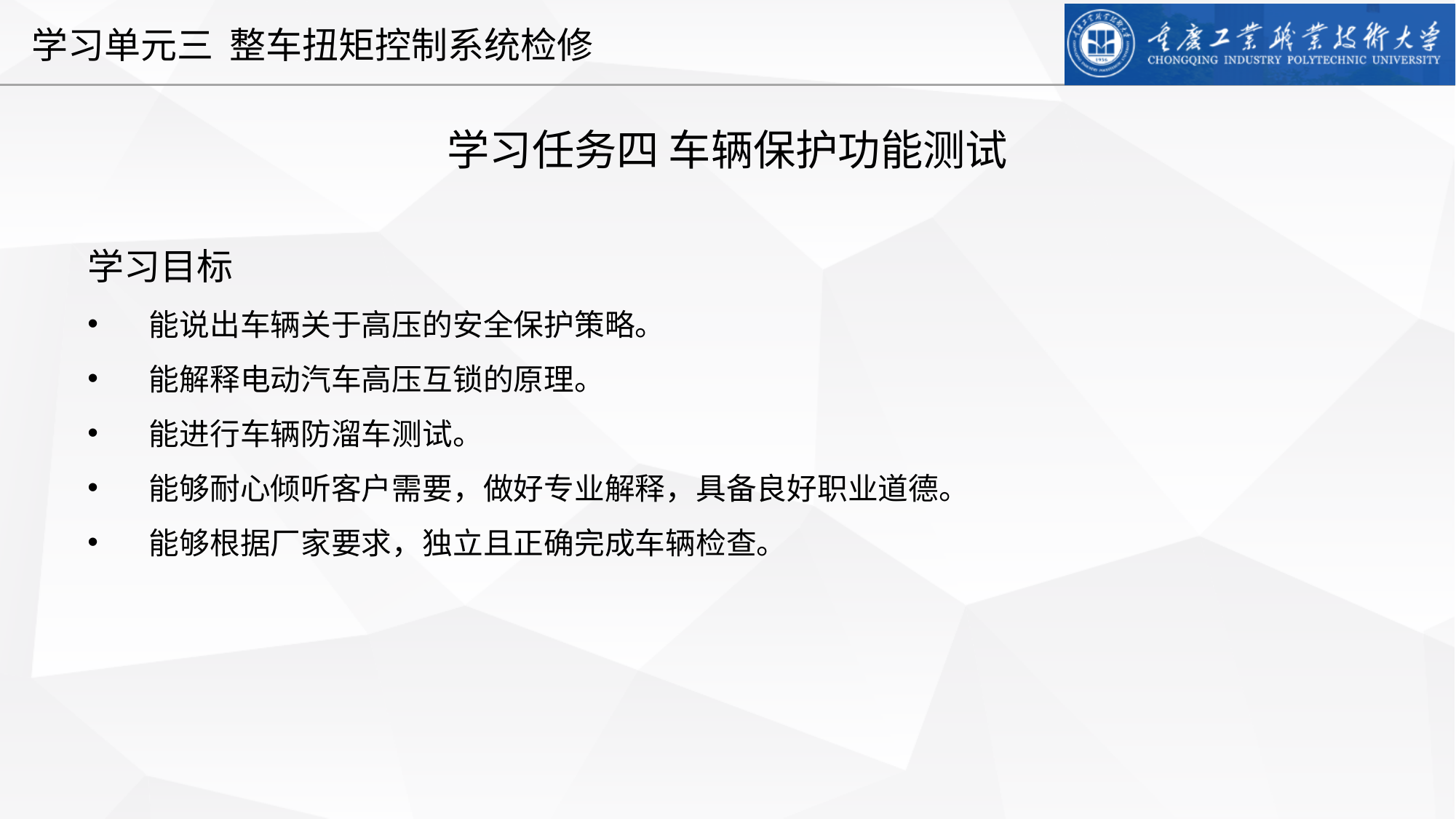

学习任务四 车辆保护功能测试
学习目标
能说出车辆关于高压的安全保护策略。
能解释电动汽车高压互锁的原理。
能进行车辆防溜车测试。
能够耐心倾听客户需要，做好专业解释，具备良好职业道德。
能够根据厂家要求，独立且正确完成车辆检查。